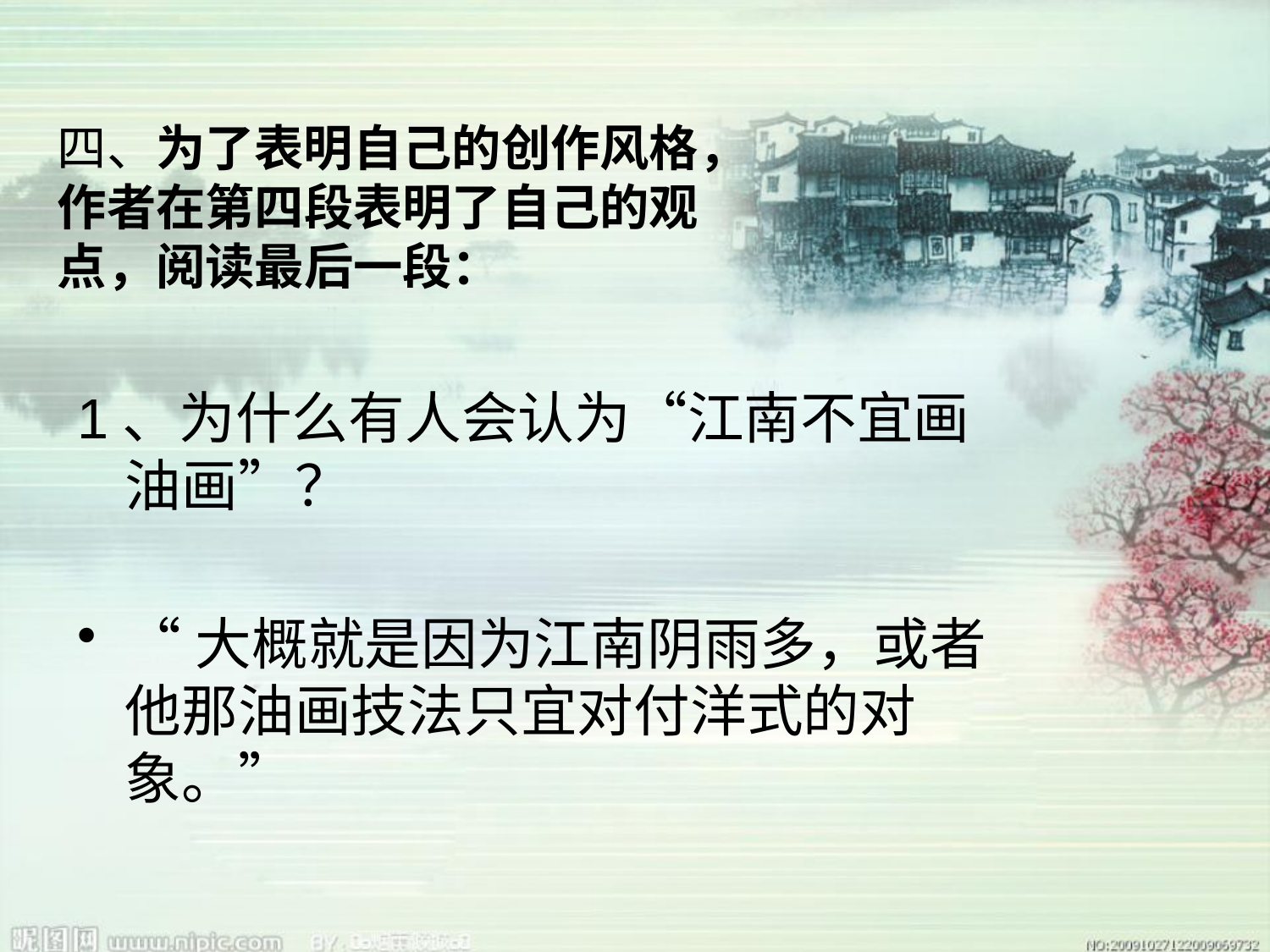

# 四、为了表明自己的创作风格，作者在第四段表明了自己的观点，阅读最后一段：
1、为什么有人会认为“江南不宜画油画”？

“大概就是因为江南阴雨多，或者他那油画技法只宜对付洋式的对象。”